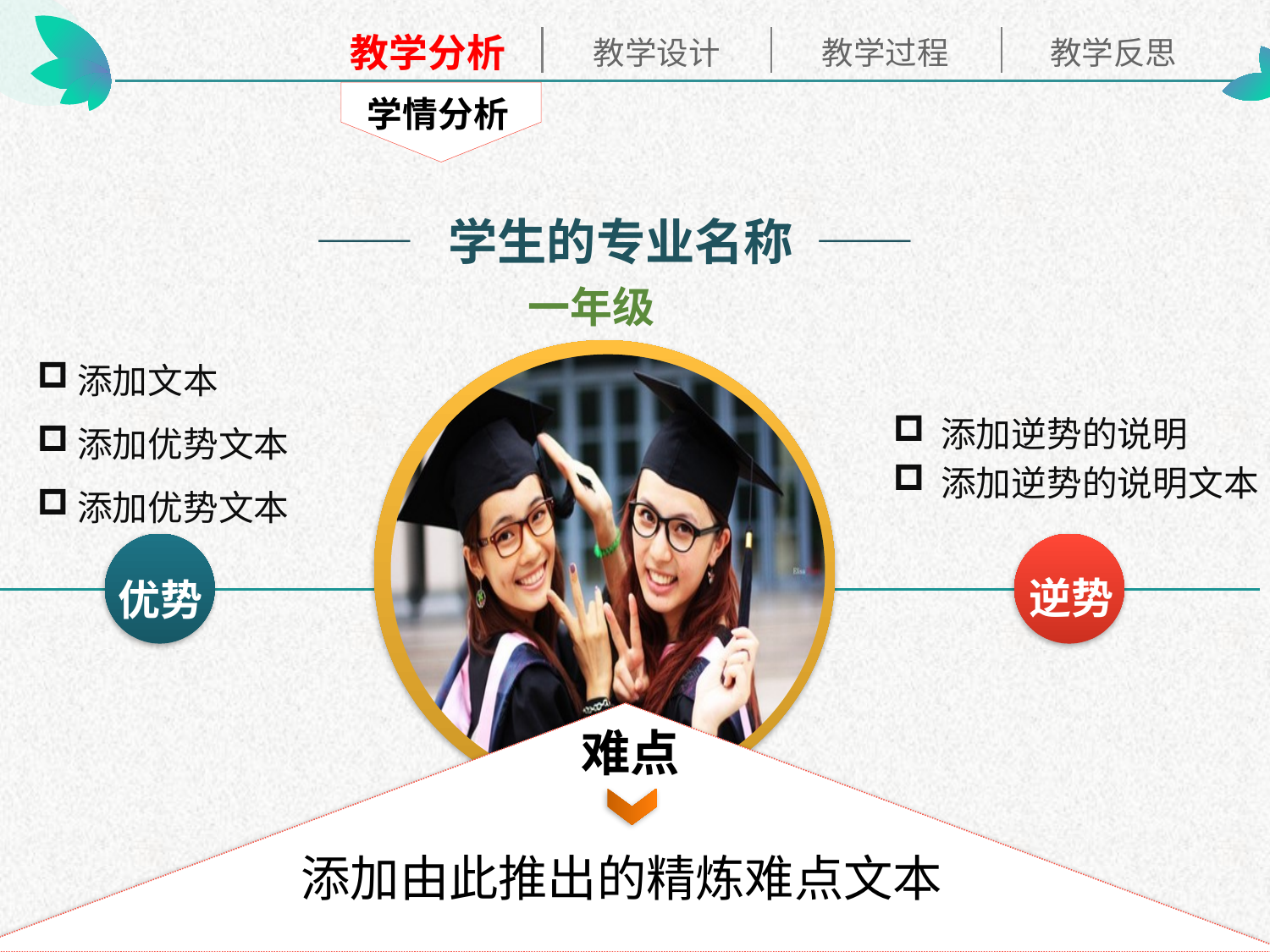

学情分析

——  学生的专业名称  ——
一年级

添加文本
添加优势文本
添加优势文本
添加逆势的说明
添加逆势的说明文本

优势

逆势
难点

添加由此推出的精炼难点文本